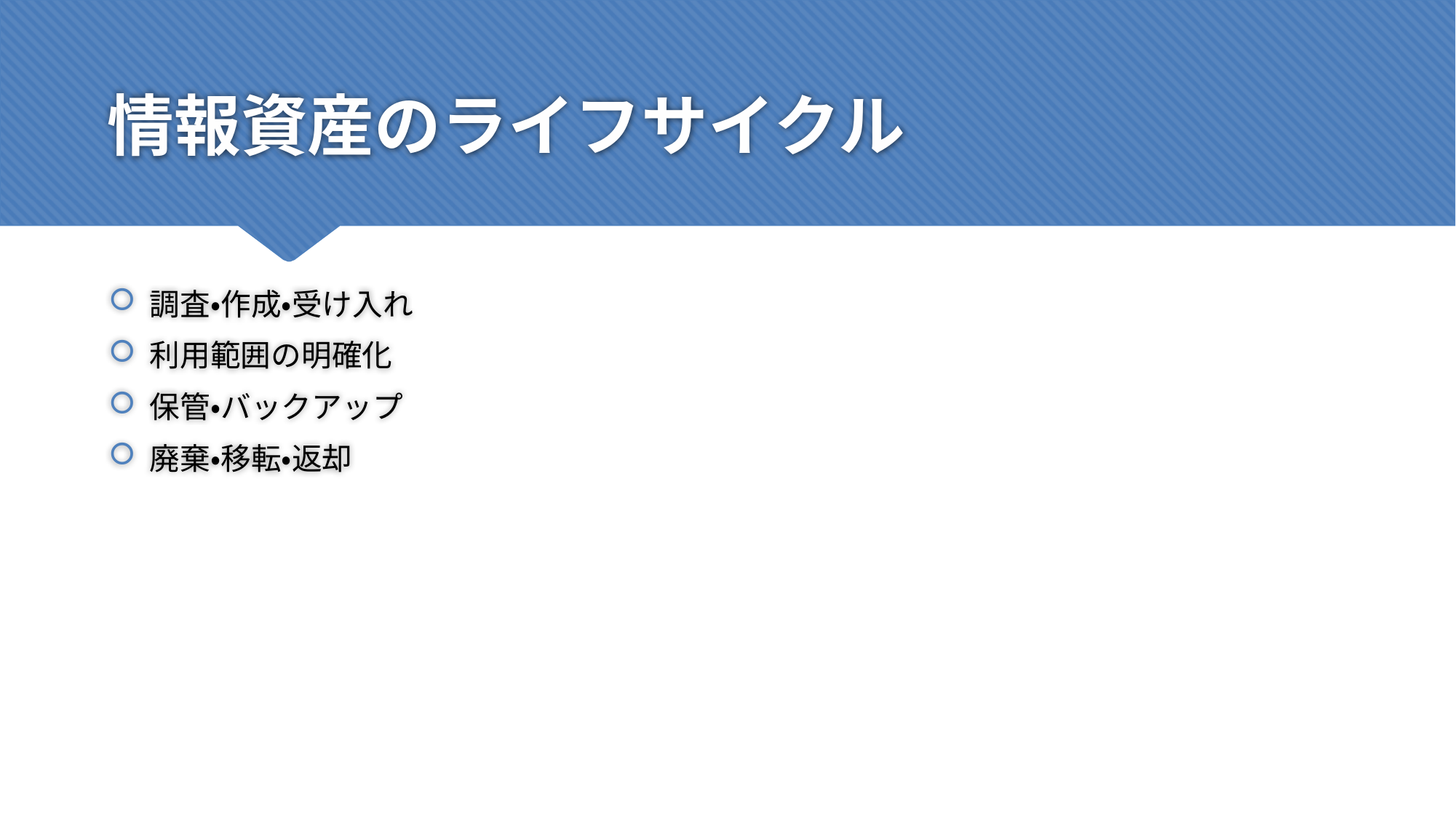

# 情報資産のライフサイクル
調査・作成・受け入れ
利用範囲の明確化
保管・バックアップ
廃棄・移転・返却